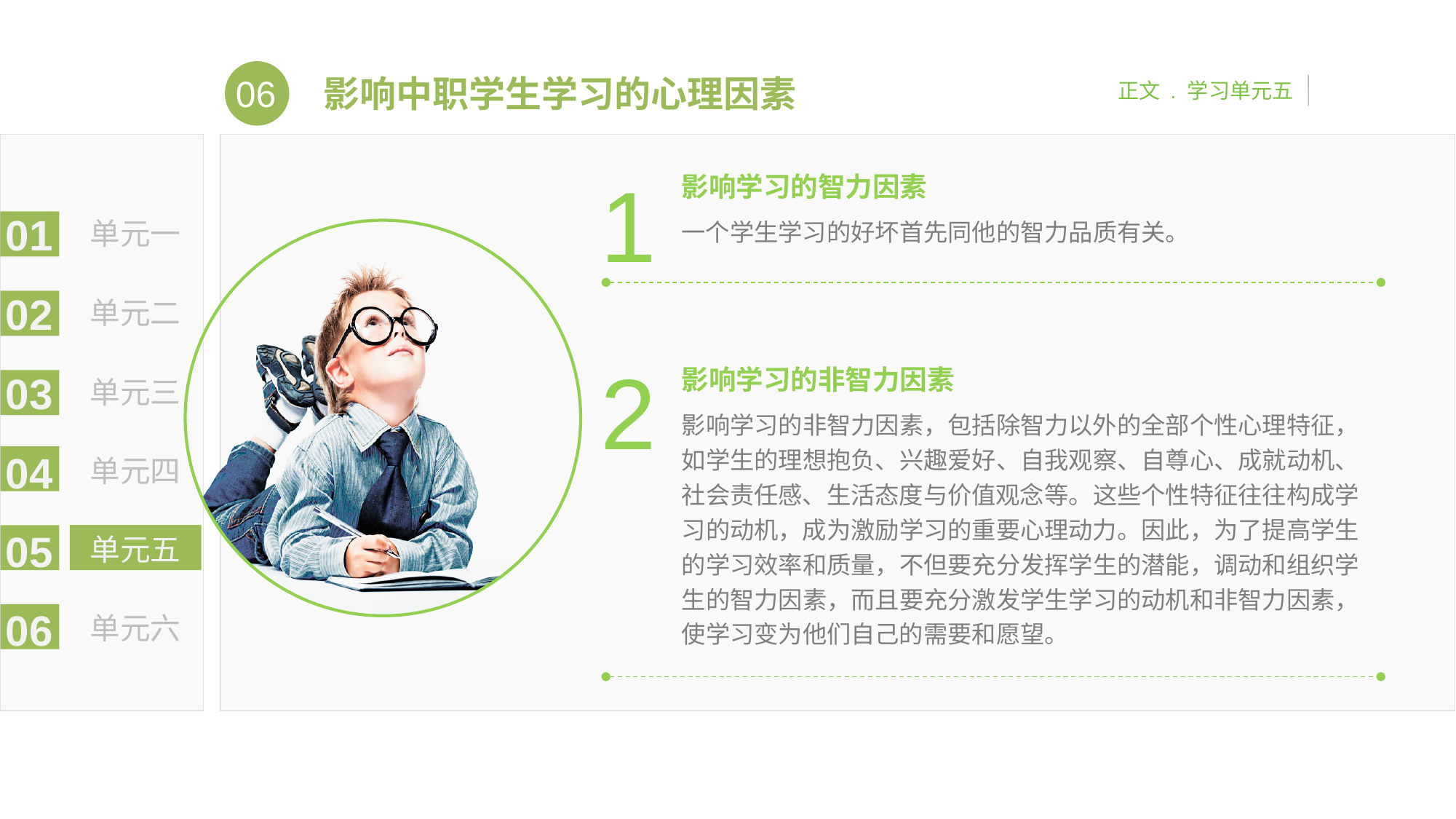

06
正文 . 学习单元五
影响中职学生学习的心理因素

01
单元一

02
单元二

03
单元三

04

单元四
05

单元五
06

单元六

1
影响学习的智力因素
一个学生学习的好坏首先同他的智力品质有关。

2
影响学习的非智力因素
影响学习的非智力因素，包括除智力以外的全部个性心理特征，如学生的理想抱负、兴趣爱好、自我观察、自尊心、成就动机、社会责任感、生活态度与价值观念等。这些个性特征往往构成学习的动机，成为激励学习的重要心理动力。因此，为了提高学生的学习效率和质量，不但要充分发挥学生的潜能，调动和组织学生的智力因素，而且要充分激发学生学习的动机和非智力因素，使学习变为他们自己的需要和愿望。